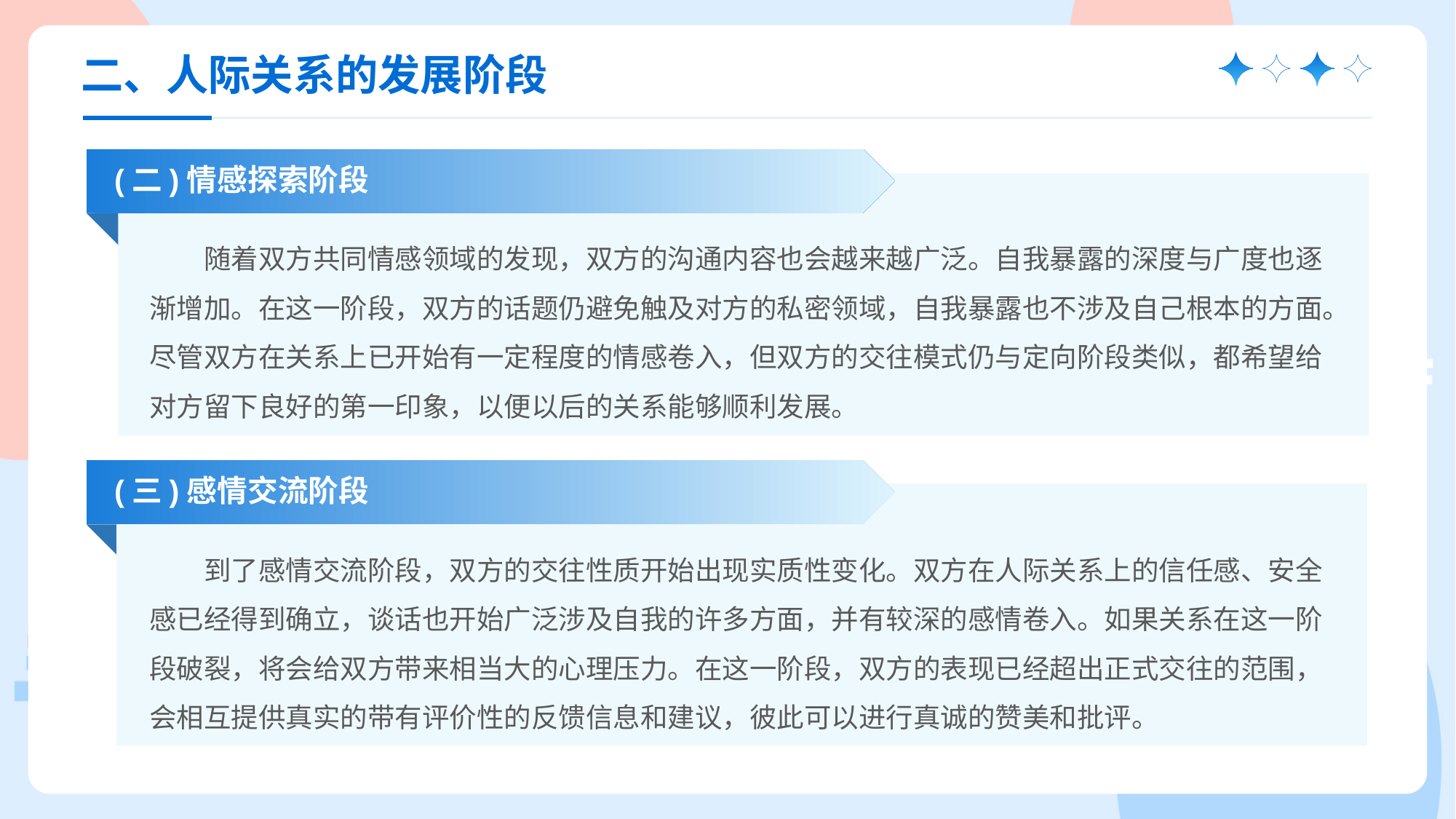

二、人际关系的发展阶段
(二)情感探索阶段

随着双方共同情感领域的发现，双方的沟通内容也会越来越广泛。自我暴露的深度与广度也逐渐增加。在这一阶段，双方的话题仍避免触及对方的私密领域，自我暴露也不涉及自己根本的方面。尽管双方在关系上已开始有一定程度的情感卷入，但双方的交往模式仍与定向阶段类似，都希望给对方留下良好的第一印象，以便以后的关系能够顺利发展。
(三)感情交流阶段

到了感情交流阶段，双方的交往性质开始出现实质性变化。双方在人际关系上的信任感、安全感已经得到确立，谈话也开始广泛涉及自我的许多方面，并有较深的感情卷入。如果关系在这一阶段破裂，将会给双方带来相当大的心理压力。在这一阶段，双方的表现已经超出正式交往的范围，会相互提供真实的带有评价性的反馈信息和建议，彼此可以进行真诚的赞美和批评。